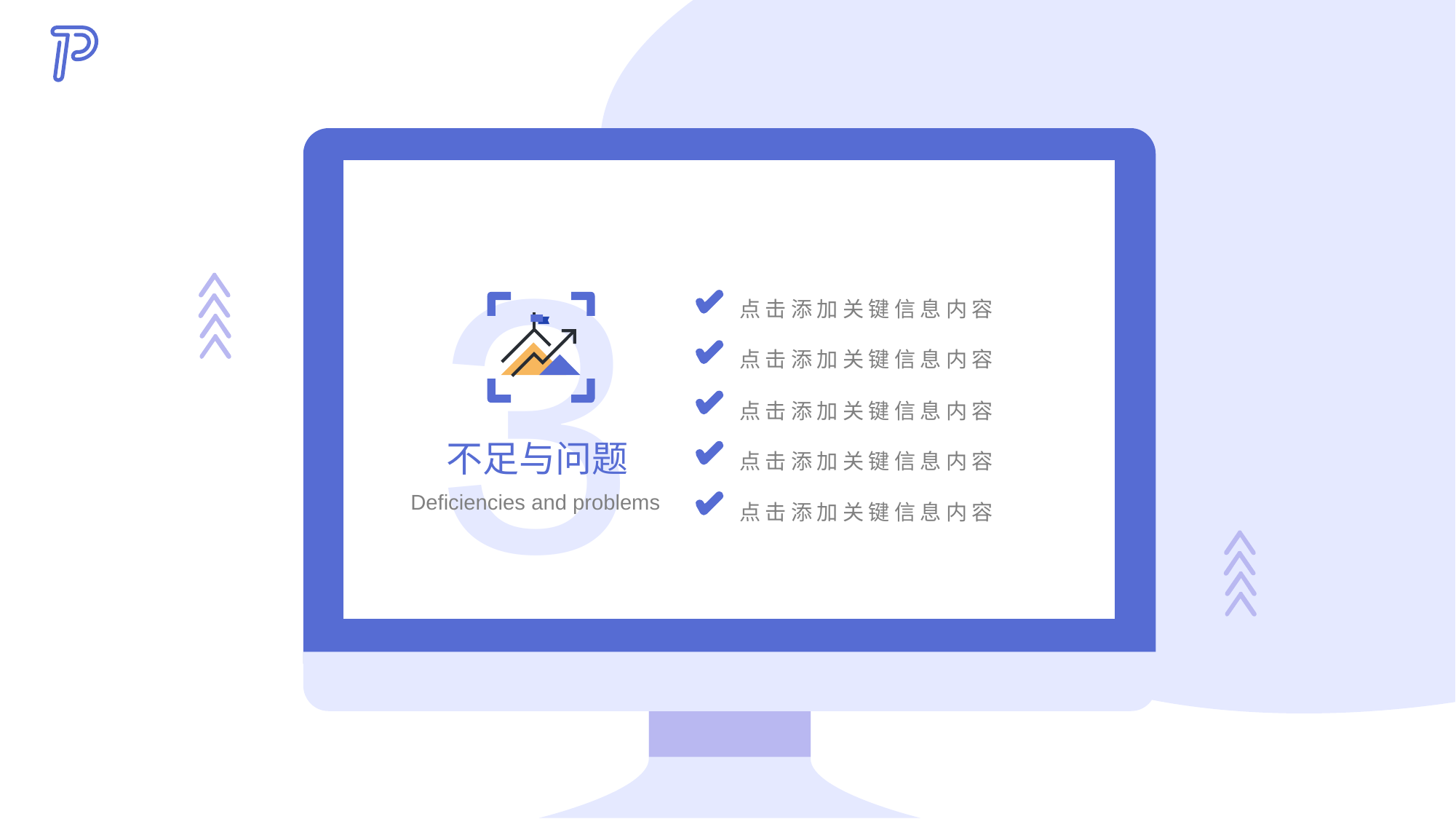

3

不足与问题
Deficiencies and problems
点击添加关键信息内容
点击添加关键信息内容
点击添加关键信息内容
点击添加关键信息内容
点击添加关键信息内容